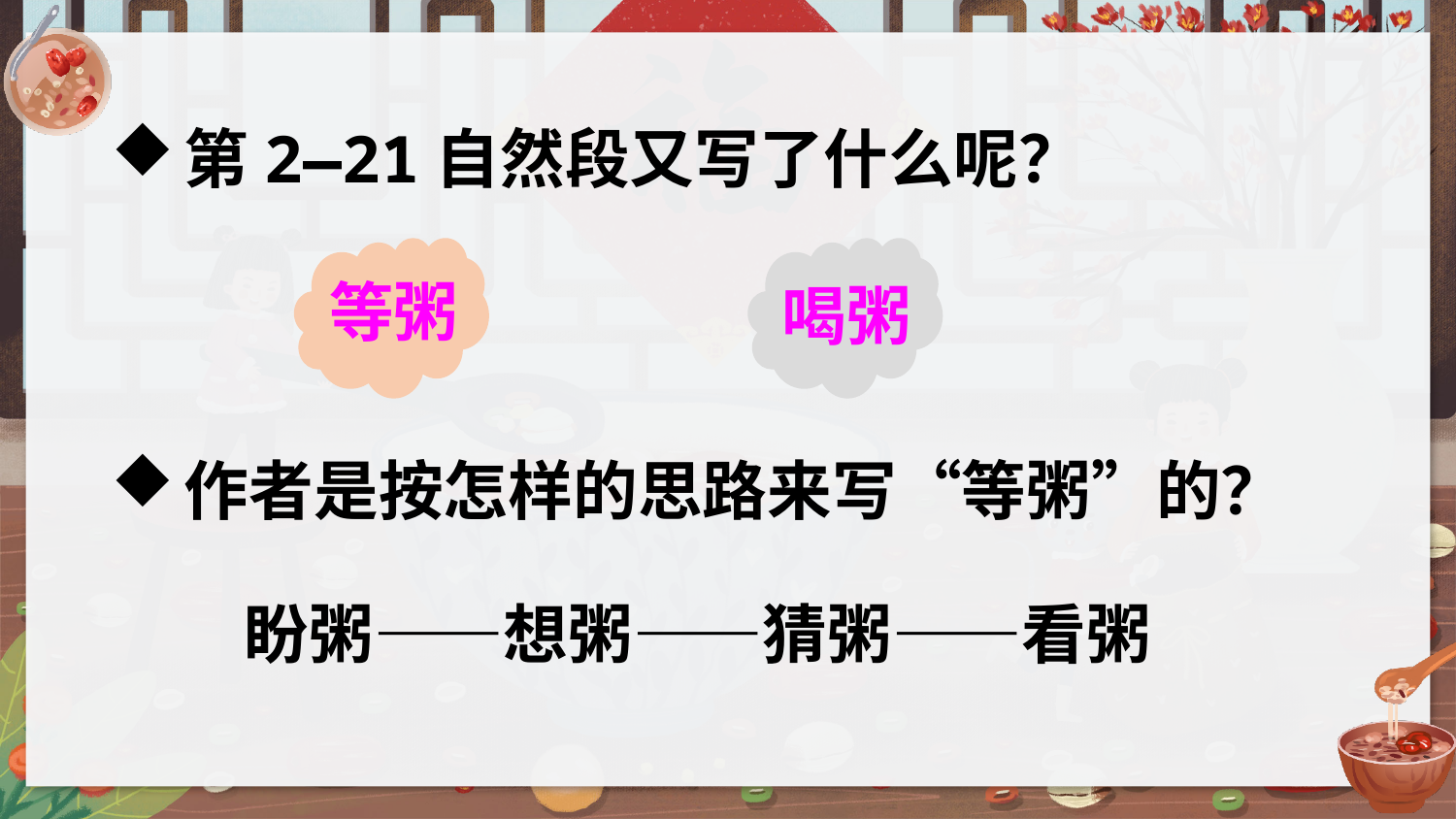

第2—21自然段又写了什么呢？

等粥

喝粥
作者是按怎样的思路来写“等粥”的？
盼粥——想粥——猜粥——看粥